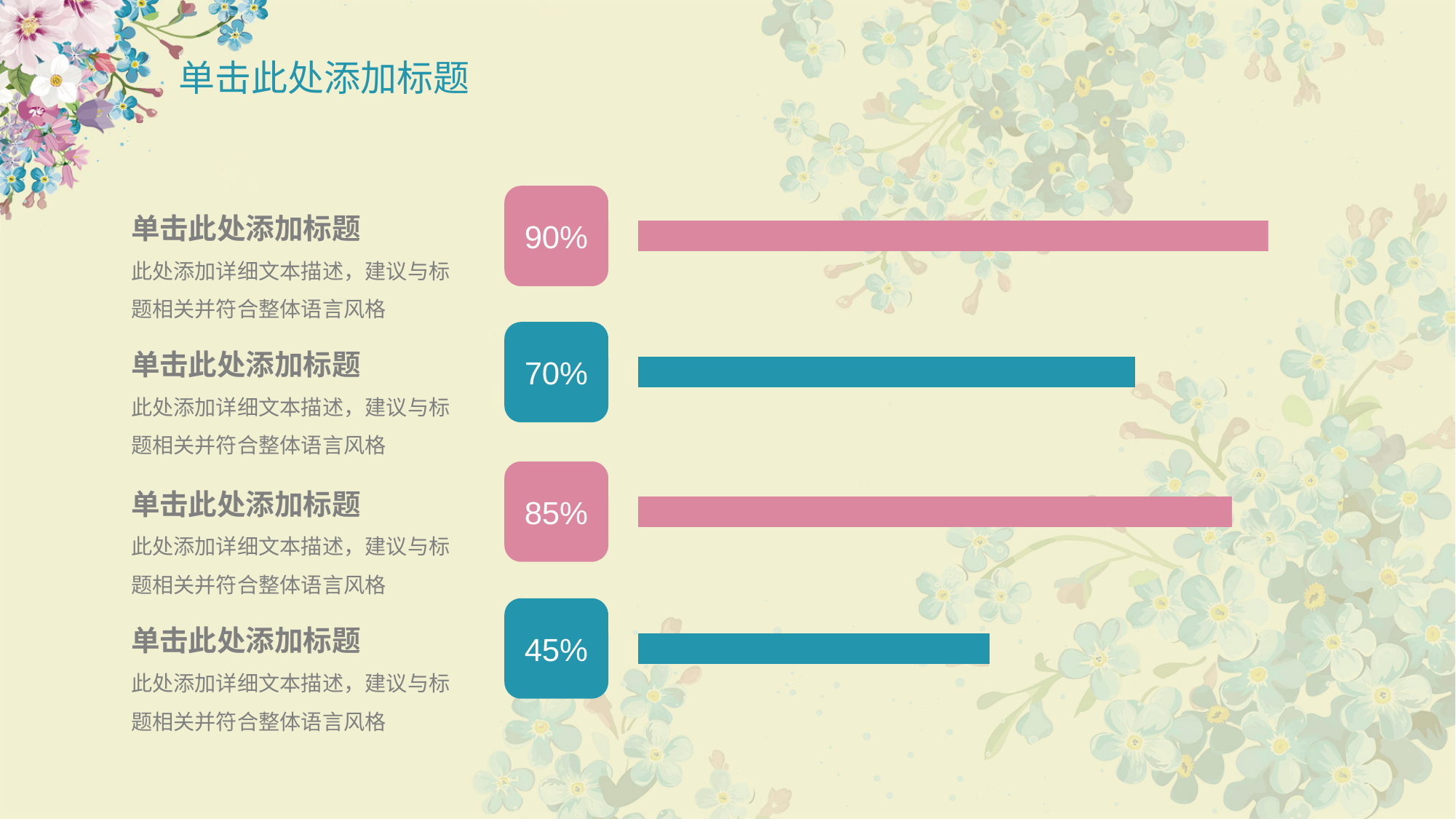

# 单击此处添加标题
单击此处添加标题
此处添加详细文本描述，建议与标题相关并符合整体语言风格
90%
70%
单击此处添加标题
此处添加详细文本描述，建议与标题相关并符合整体语言风格
85%
单击此处添加标题
此处添加详细文本描述，建议与标题相关并符合整体语言风格
单击此处添加标题
此处添加详细文本描述，建议与标题相关并符合整体语言风格
45%